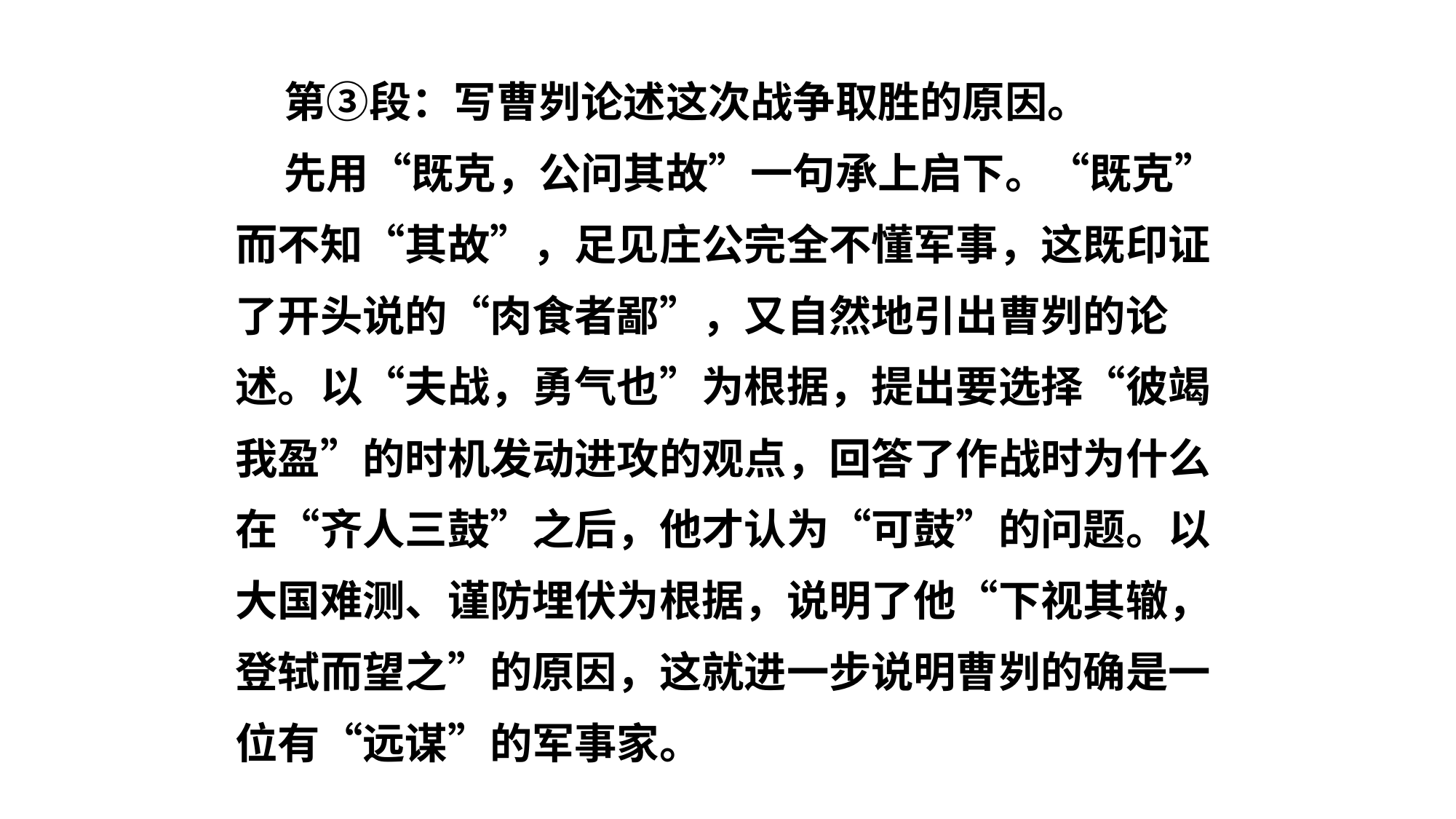

第③段：写曹刿论述这次战争取胜的原因。
    先用“既克，公问其故”一句承上启下。“既克”而不知“其故”，足见庄公完全不懂军事，这既印证了开头说的“肉食者鄙”，又自然地引出曹刿的论述。以“夫战，勇气也”为根据，提出要选择“彼竭我盈”的时机发动进攻的观点，回答了作战时为什么在“齐人三鼓”之后，他才认为“可鼓”的问题。以大国难测、谨防埋伏为根据，说明了他“下视其辙，登轼而望之”的原因，这就进一步说明曹刿的确是一位有“远谋”的军事家。